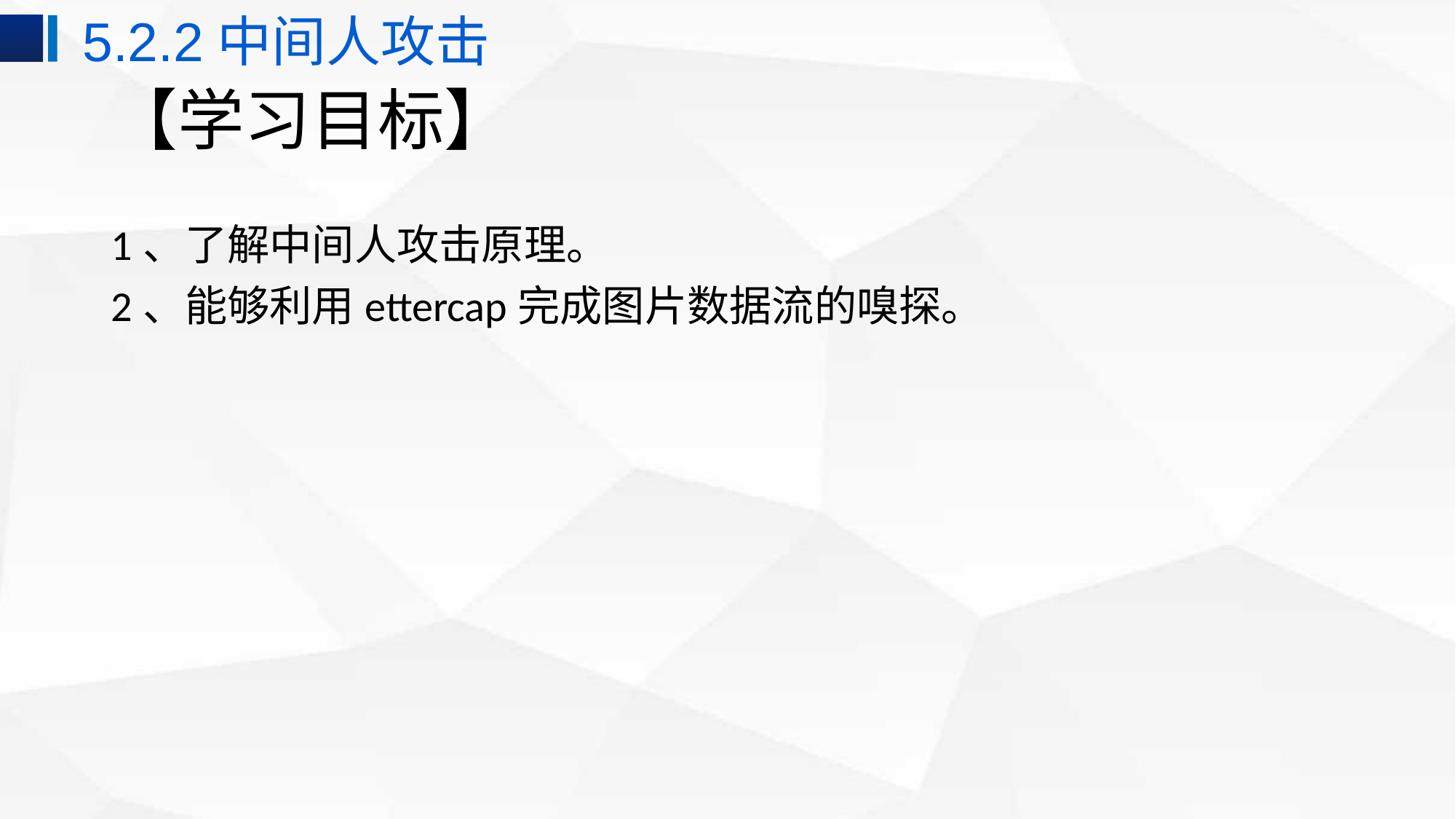

5.2.2中间人攻击

# 【学习目标】
1、了解中间人攻击原理。
2、能够利用ettercap完成图片数据流的嗅探。